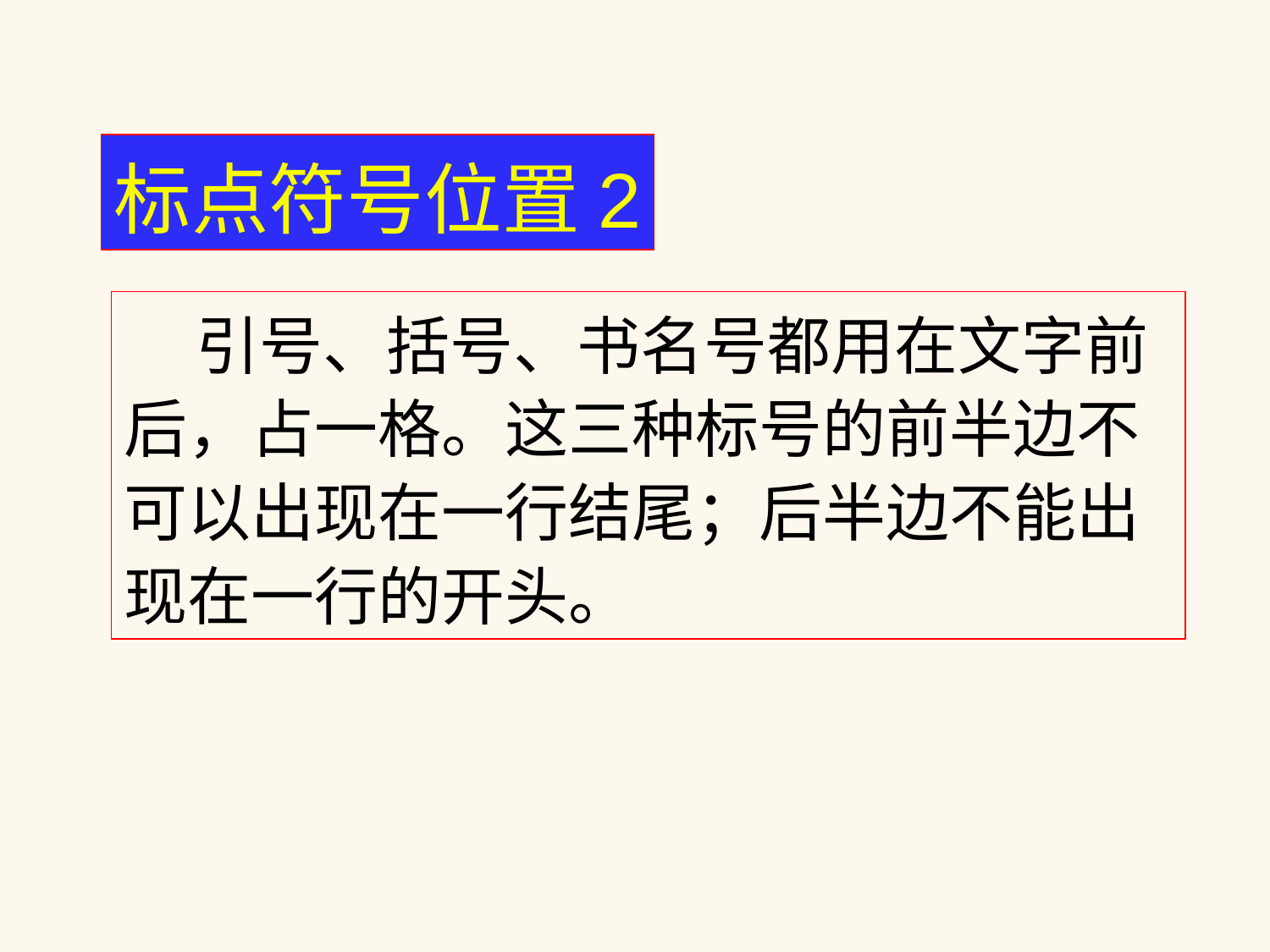

标点符号位置2
    引号、括号、书名号都用在文字前后，占一格。这三种标号的前半边不可以出现在一行结尾；后半边不能出现在一行的开头。